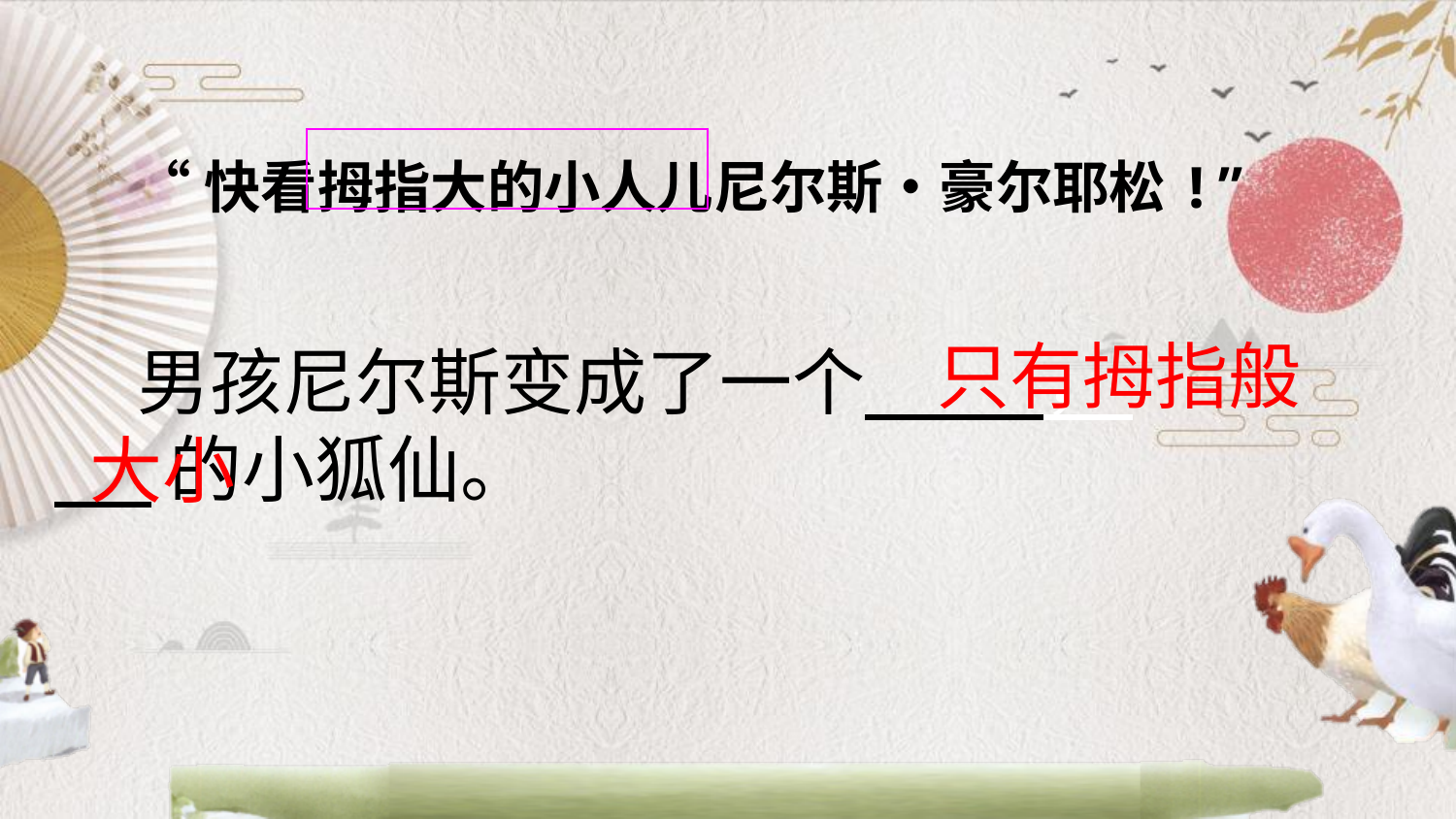

“快看拇指大的小人儿尼尔斯•豪尔耶松!”

只有拇指般
    男孩尼尔斯变成了一个           ，
      的小狐仙。
大小